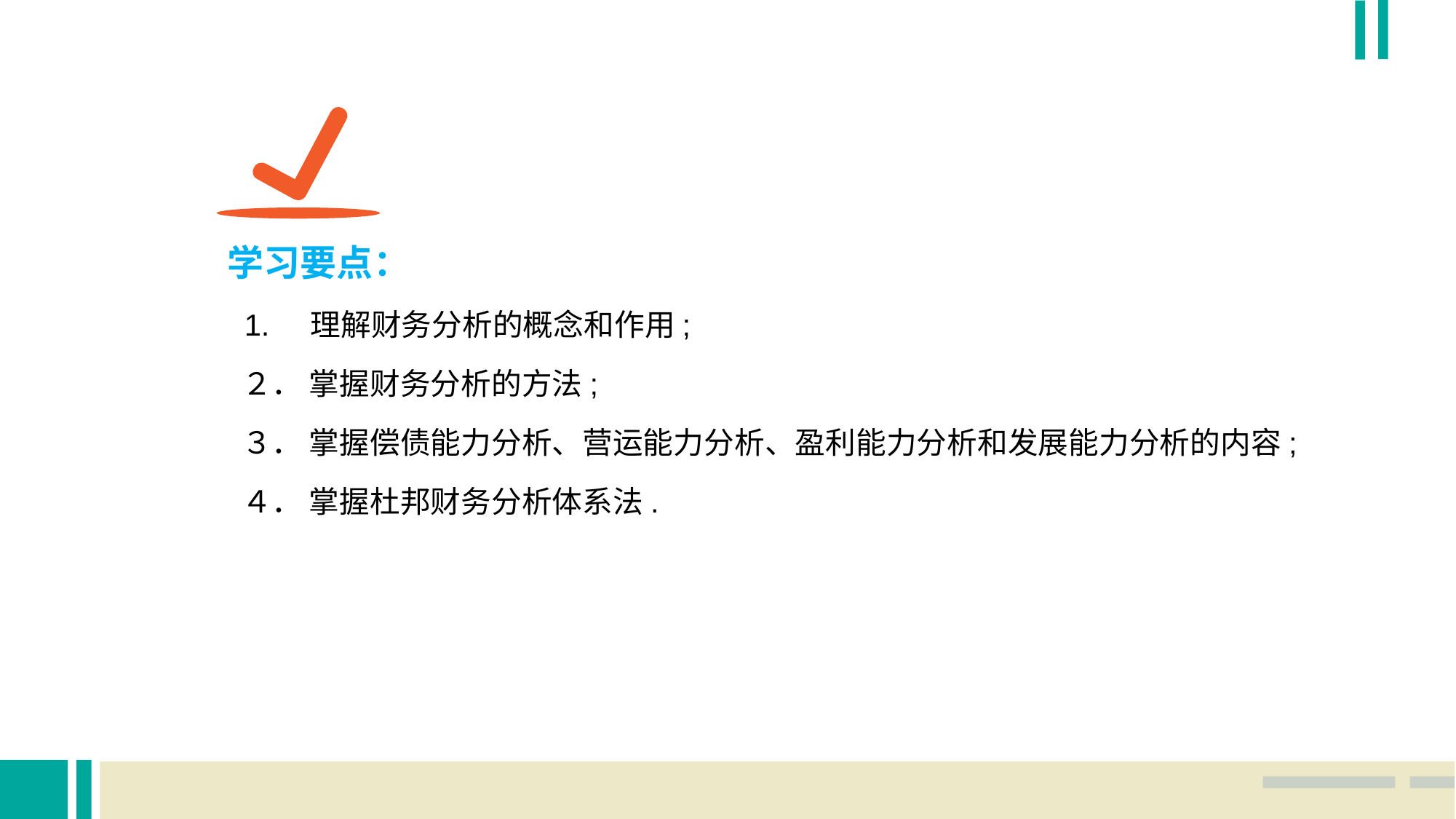

学习要点：
  1.    理解财务分析的概念和作用;
 ２． 掌握财务分析的方法;
 ３． 掌握偿债能力分析、营运能力分析、盈利能力分析和发展能力分析的内容;
 ４． 掌握杜邦财务分析体系法.